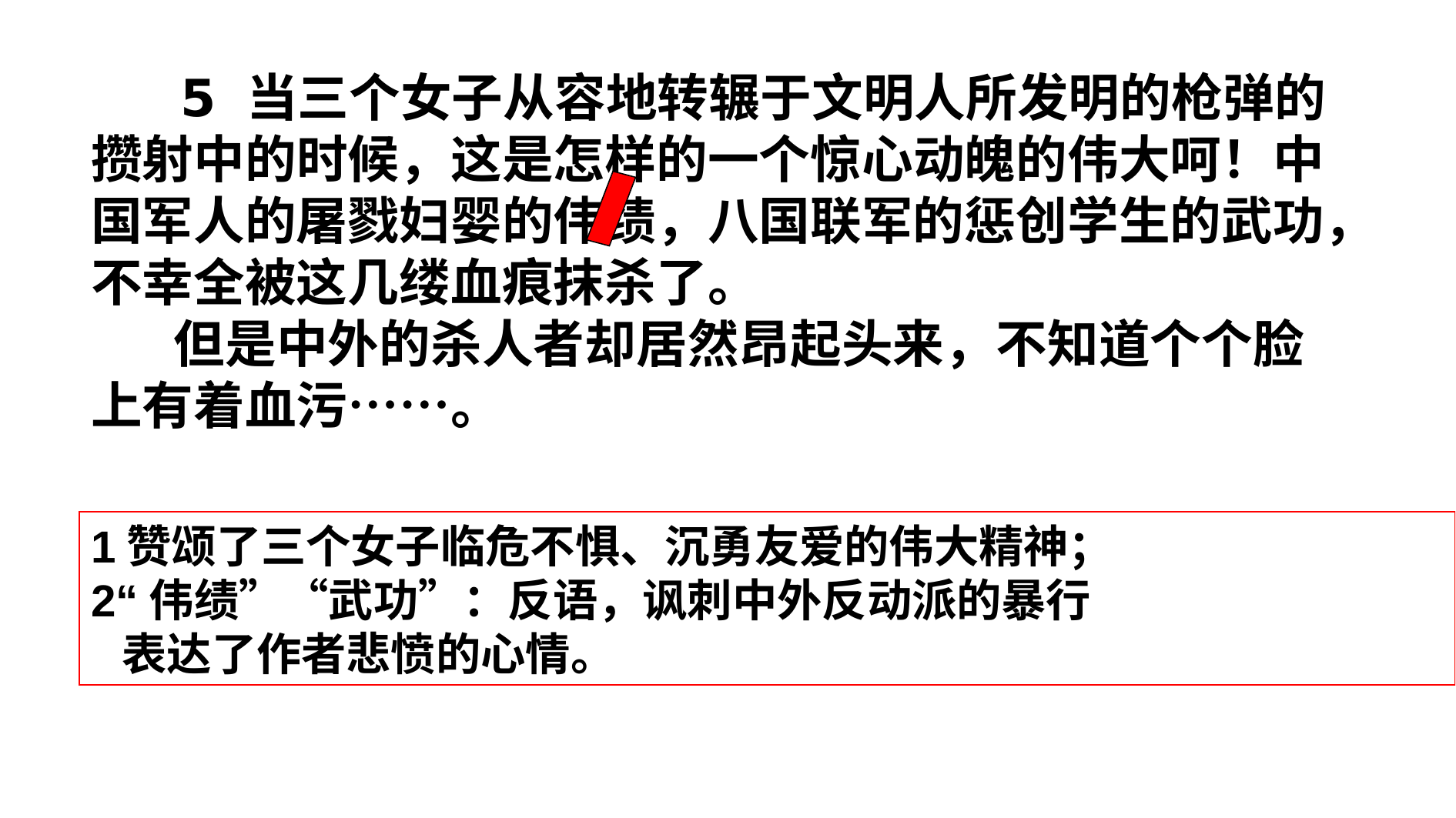

5 当三个女子从容地转辗于文明人所发明的枪弹的攒射中的时候，这是怎样的一个惊心动魄的伟大呵！中国军人的屠戮妇婴的伟绩，八国联军的惩创学生的武功，不幸全被这几缕血痕抹杀了。
      但是中外的杀人者却居然昂起头来，不知道个个脸上有着血污……。

1赞颂了三个女子临危不惧、沉勇友爱的伟大精神；
2“伟绩”“武功”：反语，讽刺中外反动派的暴行
  表达了作者悲愤的心情。